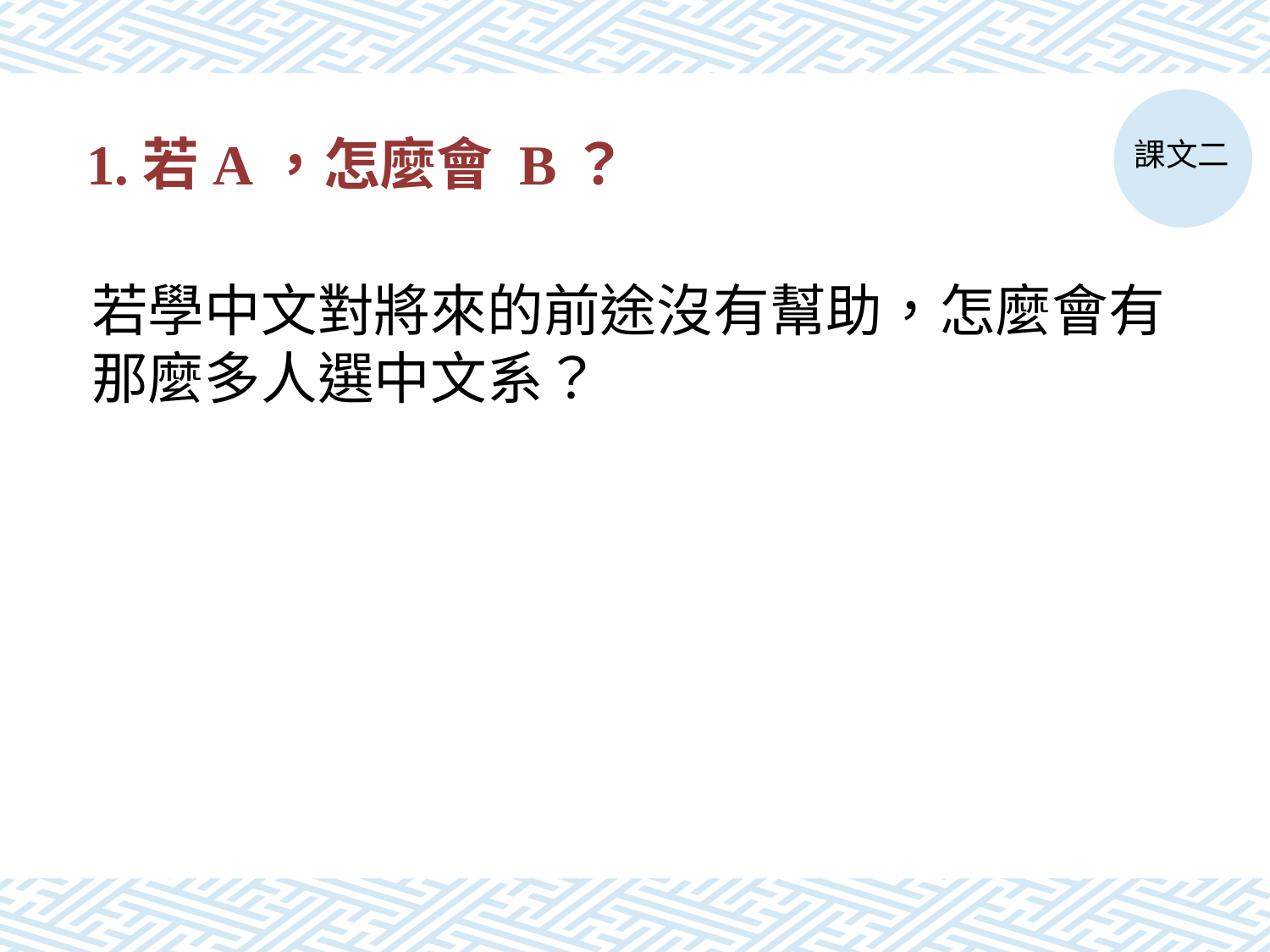

課文二
# 1.若A，怎麼會 B？
若學中文對將來的前途沒有幫助，怎麼會有那麼多人選中文系？